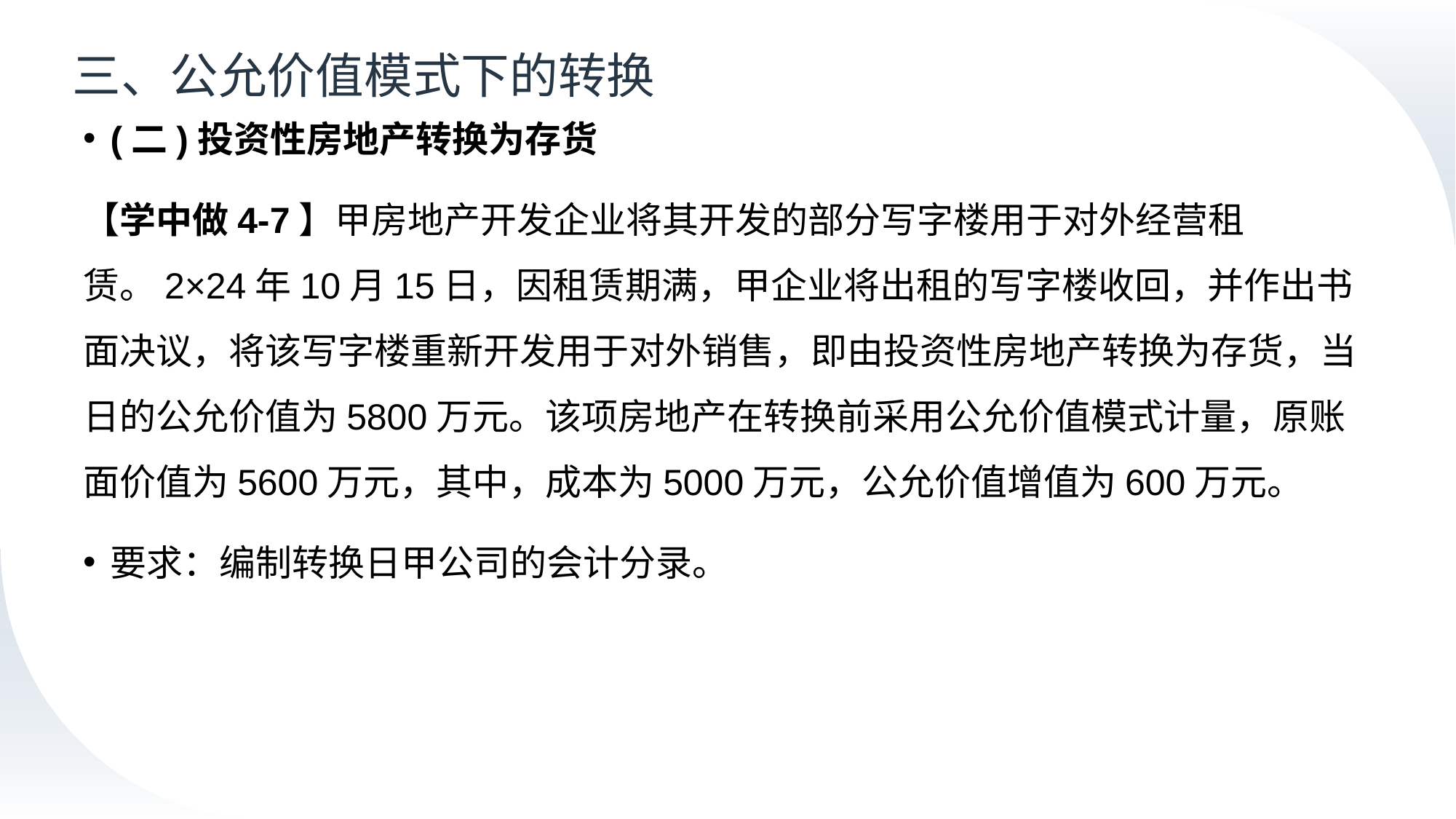

# 三、公允价值模式下的转换
(二)投资性房地产转换为存货
【学中做4-7】甲房地产开发企业将其开发的部分写字楼用于对外经营租赁。2×24年10月15日，因租赁期满，甲企业将出租的写字楼收回，并作出书面决议，将该写字楼重新开发用于对外销售，即由投资性房地产转换为存货，当日的公允价值为5800万元。该项房地产在转换前采用公允价值模式计量，原账面价值为5600万元，其中，成本为5000万元，公允价值增值为600万元。
要求：编制转换日甲公司的会计分录。